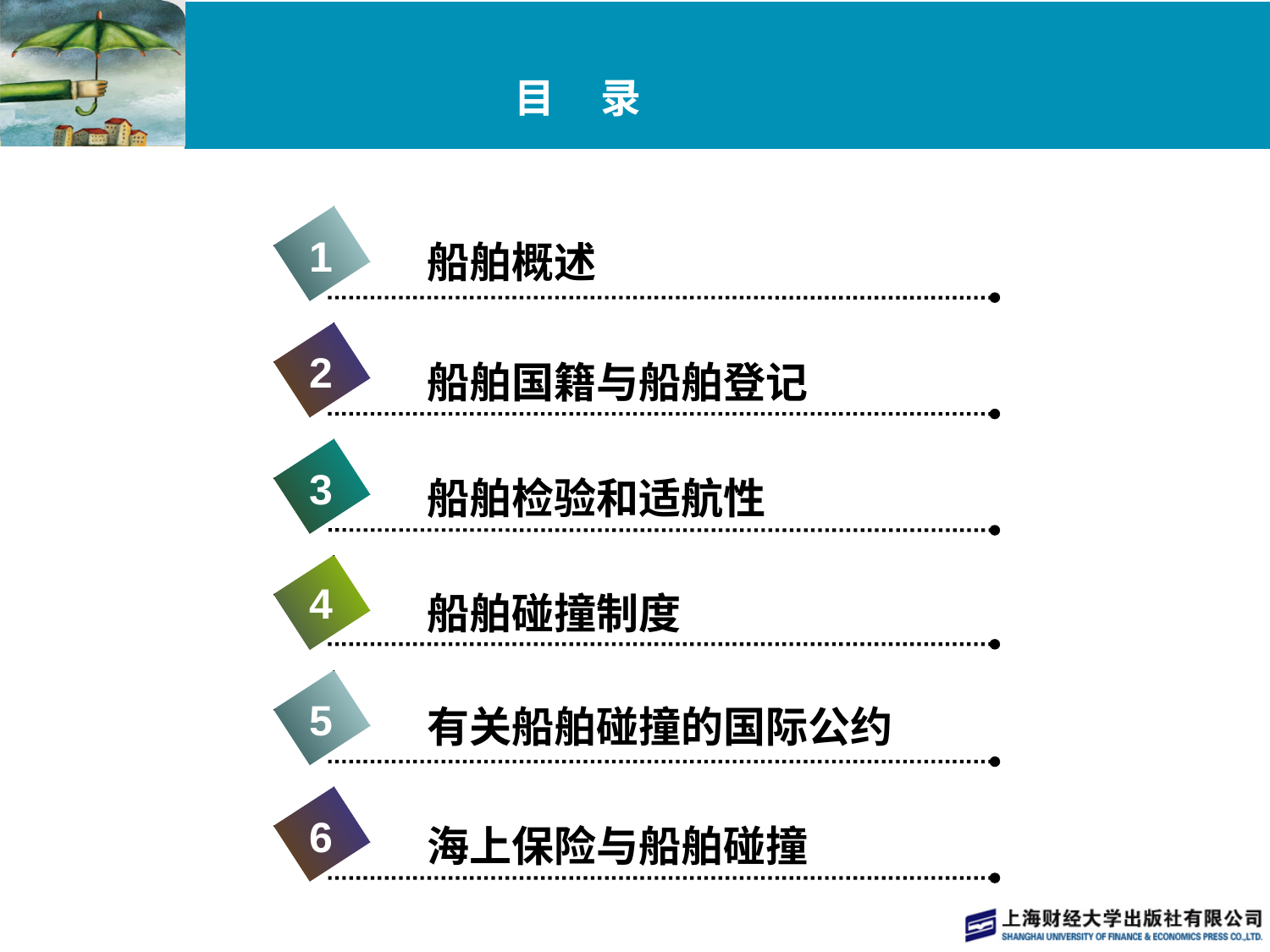

# 目     录

1
船舶概述

2
船舶国籍与船舶登记

3
船舶检验和适航性

4
船舶碰撞制度

5
有关船舶碰撞的国际公约

6
海上保险与船舶碰撞